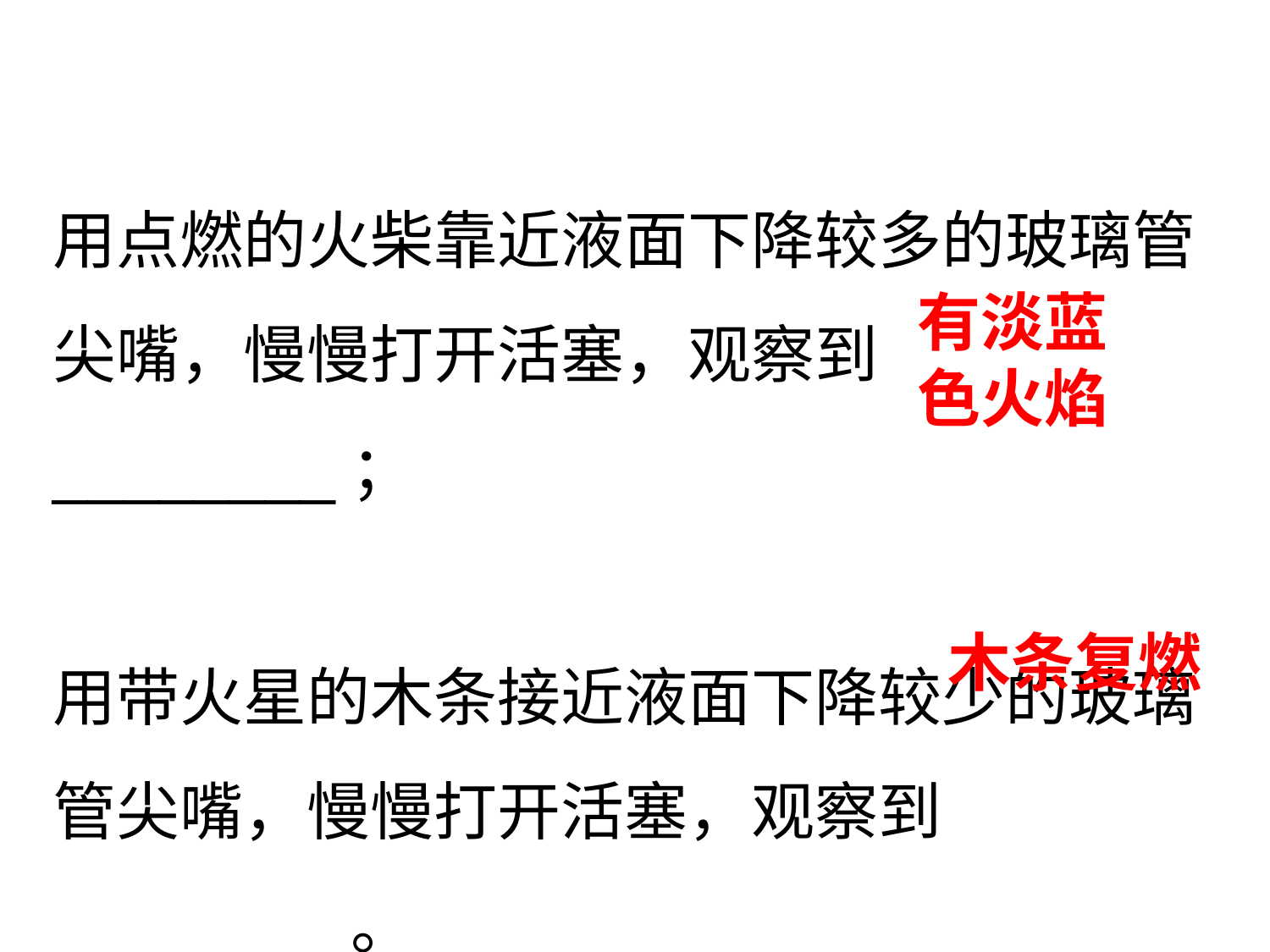

用点燃的火柴靠近液面下降较多的玻璃管尖嘴，慢慢打开活塞，观察到________；

用带火星的木条接近液面下降较少的玻璃管尖嘴，慢慢打开活塞，观察到________。
有淡蓝色火焰
木条复燃